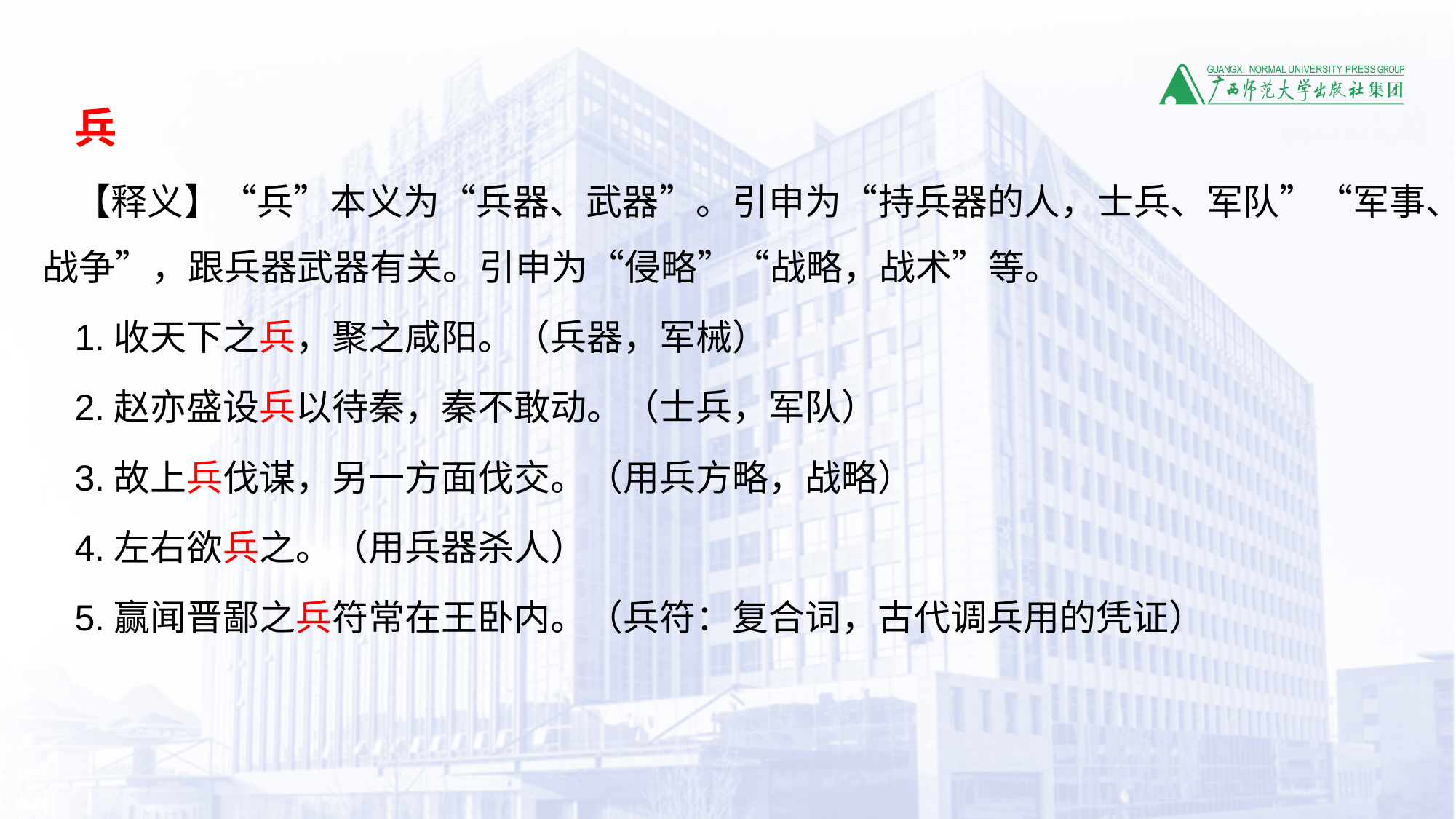

兵
【释义】“兵”本义为“兵器、武器”。引申为“持兵器的人，士兵、军队”“军事、战争”，跟兵器武器有关。引申为“侵略”“战略，战术”等。
1.收天下之兵，聚之咸阳。（兵器，军械）
2.赵亦盛设兵以待秦，秦不敢动。（士兵，军队）
3.故上兵伐谋，另一方面伐交。（用兵方略，战略）
4.左右欲兵之。（用兵器杀人）
5.赢闻晋鄙之兵符常在王卧内。（兵符：复合词，古代调兵用的凭证）